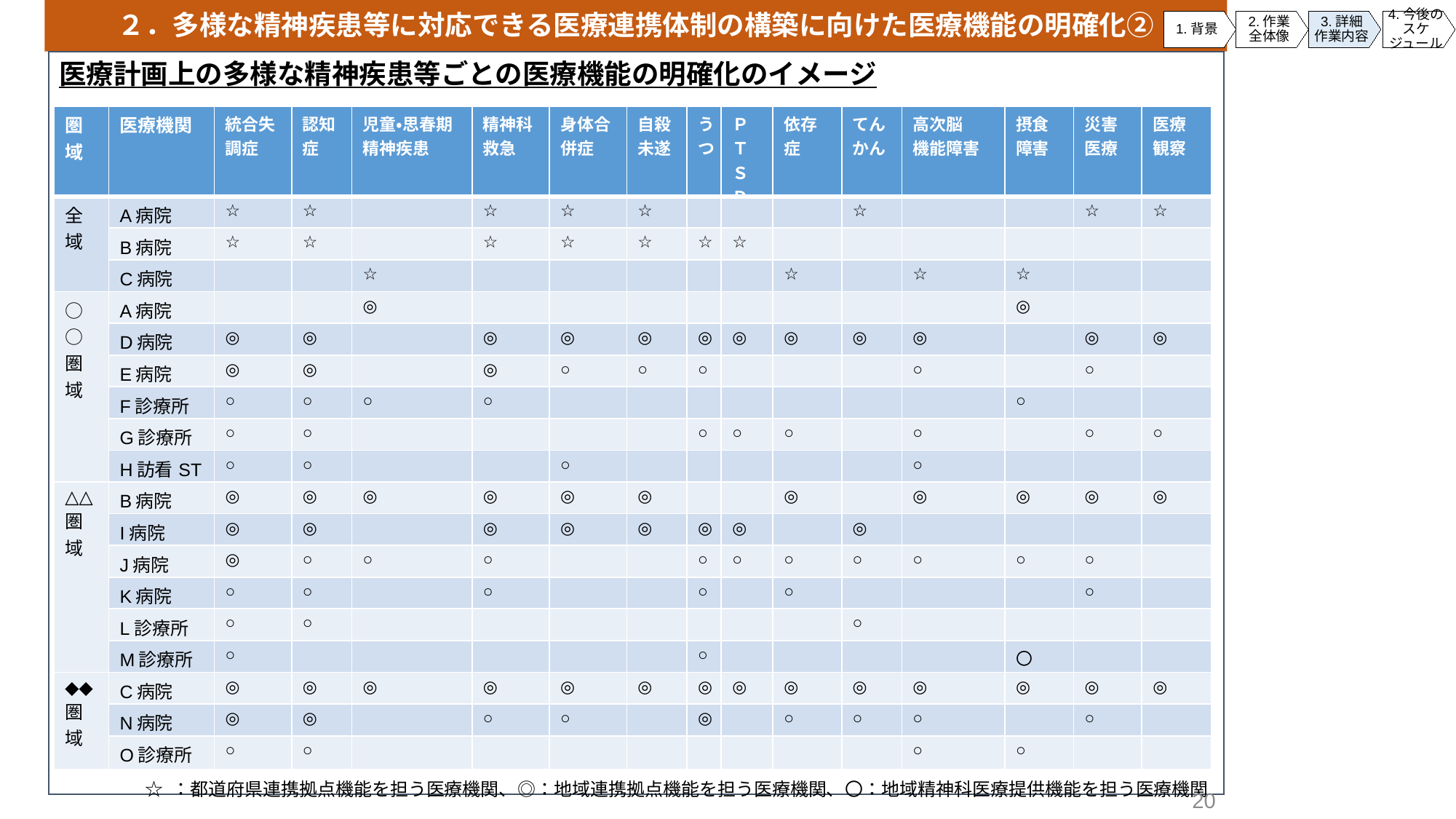

２．多様な精神疾患等に対応できる医療連携体制の構築に向けた医療機能の明確化②
1.背景
2.作業
全体像
3.詳細
作業内容
4.今後の
スケジュール
医療計画上の多様な精神疾患等ごとの医療機能の明確化のイメージ

| 圏域 | 医療機関 | 統合失調症 | 認知症 | 児童・思春期精神疾患 | 精神科救急 | 身体合併症 | 自殺 未遂 | うつ | ＰＴ ＳＤ | 依存症 | てん かん | 高次脳 機能障害 | 摂食障害 | 災害医療 | 医療 観察 |
| --- | --- | --- | --- | --- | --- | --- | --- | --- | --- | --- | --- | --- | --- | --- | --- |
| 全域 | A病院 | ☆ | ☆ |  | ☆ | ☆ | ☆ |  |  |  | ☆ |  |  | ☆ | ☆ |
|  | B病院 | ☆ | ☆ |  | ☆ | ☆ | ☆ | ☆ | ☆ |  |  |  |  |  |  |
|  | C病院 |  |  | ☆ |  |  |  |  |  | ☆ |  | ☆ | ☆ |  |  |
| ○○圏域 | A病院 |  |  | ◎ |  |  |  |  |  |  |  |  | ◎ |  |  |
|  | D病院 | ◎ | ◎ |  | ◎ | ◎ | ◎ | ◎ | ◎ | ◎ | ◎ | ◎ |  | ◎ | ◎ |
|  | E病院 | ◎ | ◎ |  | ◎ | ○ | ○ | ○ |  |  |  | ○ |  | ○ |  |
|  | F診療所 | ○ | ○ | ○ | ○ |  |  |  |  |  |  |  | ○ |  |  |
|  | G診療所 | ○ | ○ |  |  |  |  | ○ | ○ | ○ |  | ○ |  | ○ | ○ |
|  | H訪看ST | ○ | ○ |  |  | ○ |  |  |  |  |  | ○ |  |  |  |
| △△ 圏域 | B病院 | ◎ | ◎ | ◎ | ◎ | ◎ | ◎ |  |  | ◎ |  | ◎ | ◎ | ◎ | ◎ |
|  | I病院 | ◎ | ◎ |  | ◎ | ◎ | ◎ | ◎ | ◎ |  | ◎ |  |  |  |  |
|  | J病院 | ◎ | ○ | ○ | ○ |  |  | ○ | ○ | ○ | ○ | ○ | ○ | ○ |  |
|  | K病院 | ○ | ○ |  | ○ |  |  | ○ |  | ○ |  |  |  | ○ |  |
|  | L診療所 | ○ | ○ |  |  |  |  |  |  |  | ○ |  |  |  |  |
|  | M診療所 | ○ |  |  |  |  |  | ○ |  |  |  |  | 〇 |  |  |
| ◆◆ 圏域 | C病院 | ◎ | ◎ | ◎ | ◎ | ◎ | ◎ | ◎ | ◎ | ◎ | ◎ | ◎ | ◎ | ◎ | ◎ |
|  | N病院 | ◎ | ◎ |  | ○ | ○ |  | ◎ |  | ○ | ○ | ○ |  | ○ |  |
|  | O診療所 | ○ | ○ |  |  |  |  |  |  |  |  | ○ | ○ |  |  |
☆ ：都道府県連携拠点機能を担う医療機関、◎：地域連携拠点機能を担う医療機関、〇：地域精神科医療提供機能を担う医療機関
20